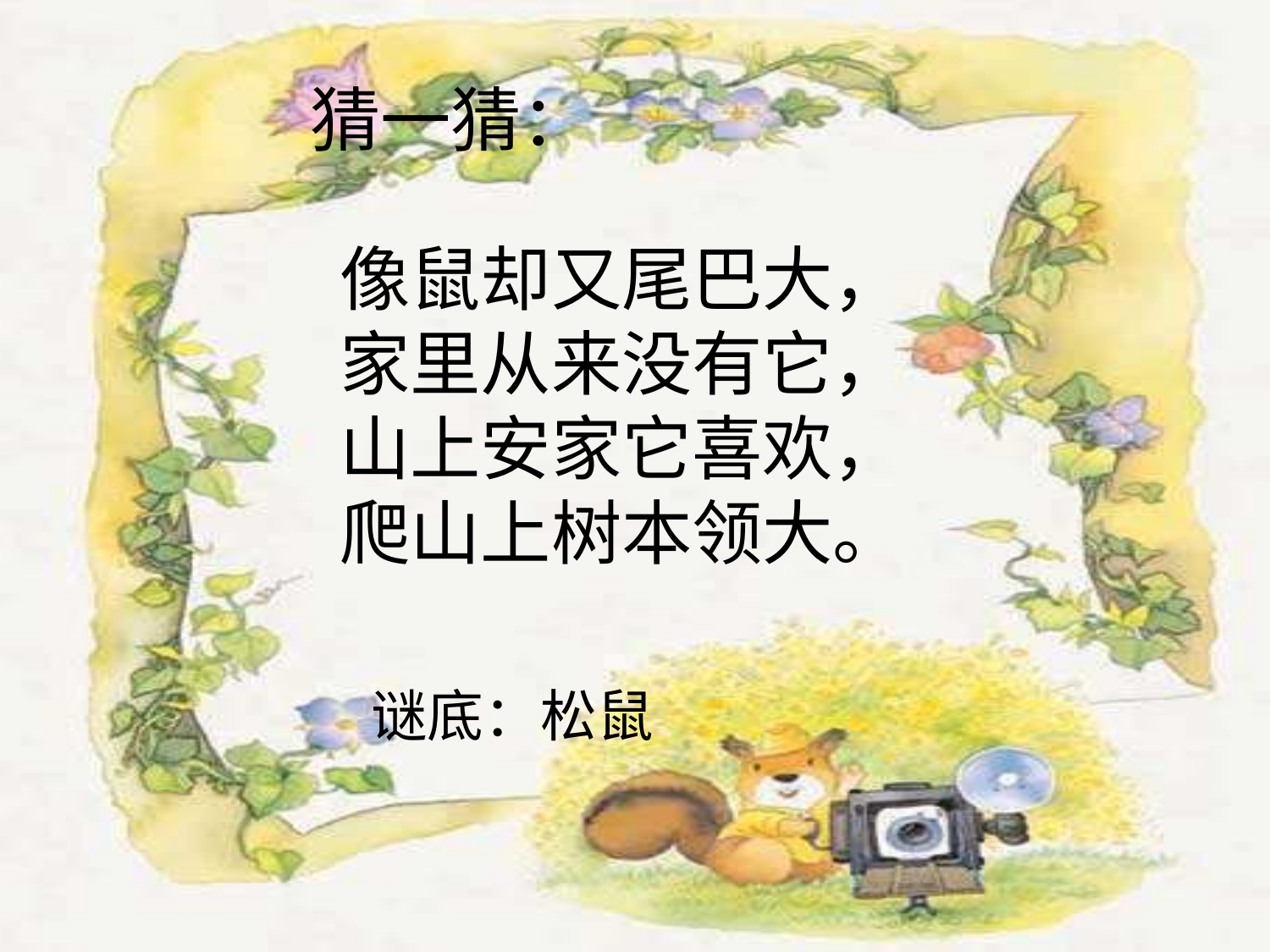

猜一猜：
像鼠却又尾巴大，
家里从来没有它，
山上安家它喜欢，
爬山上树本领大。
谜底：松鼠